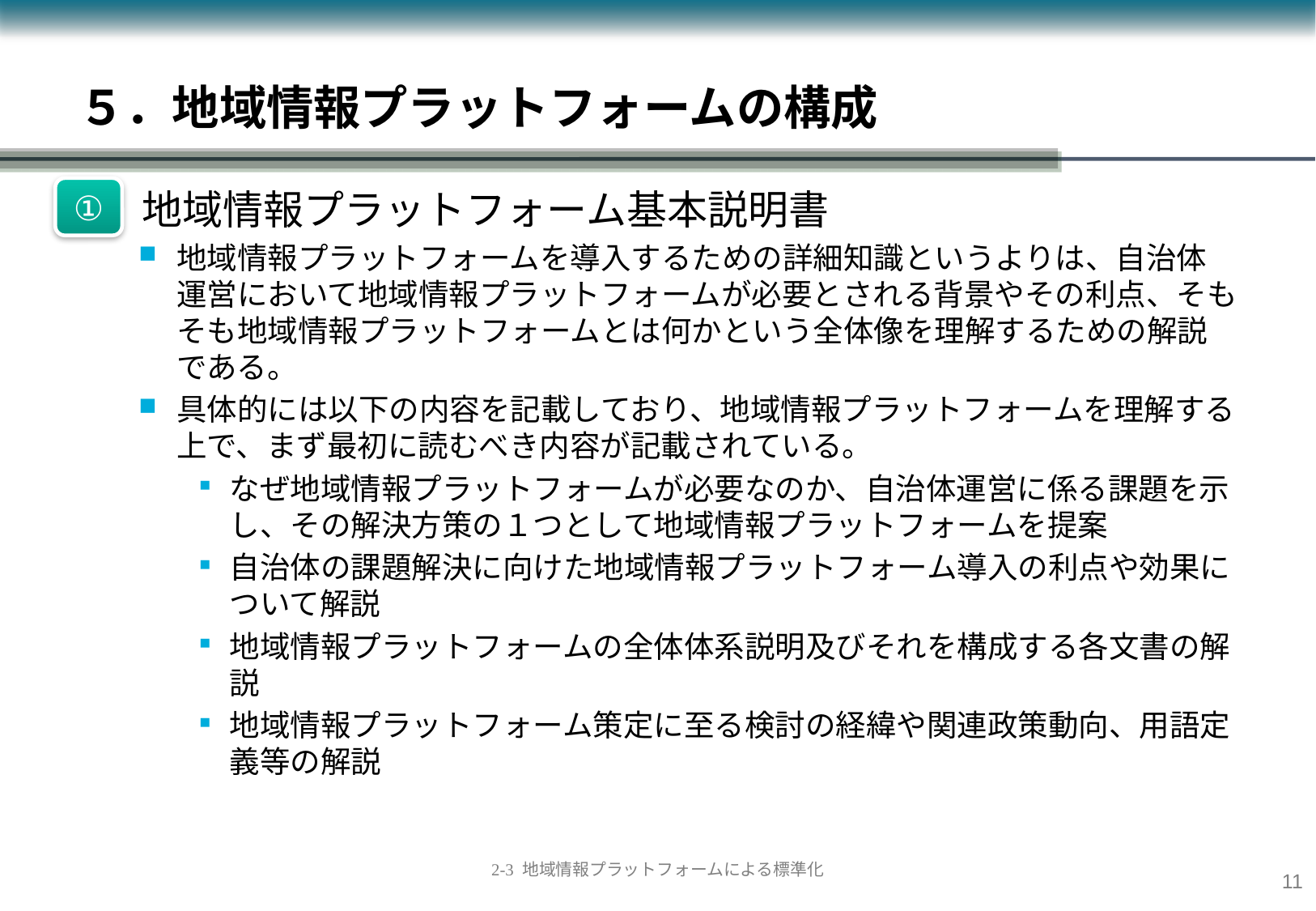

５．地域情報プラットフォームの構成
①
 地域情報プラットフォーム基本説明書
地域情報プラットフォームを導入するための詳細知識というよりは、自治体運営において地域情報プラットフォームが必要とされる背景やその利点、そもそも地域情報プラットフォームとは何かという全体像を理解するための解説である。
具体的には以下の内容を記載しており、地域情報プラットフォームを理解する上で、まず最初に読むべき内容が記載されている。
なぜ地域情報プラットフォームが必要なのか、自治体運営に係る課題を示し、その解決方策の１つとして地域情報プラットフォームを提案
自治体の課題解決に向けた地域情報プラットフォーム導入の利点や効果について解説
地域情報プラットフォームの全体体系説明及びそれを構成する各文書の解説
地域情報プラットフォーム策定に至る検討の経緯や関連政策動向、用語定義等の解説
11
2-3 地域情報プラットフォームによる標準化